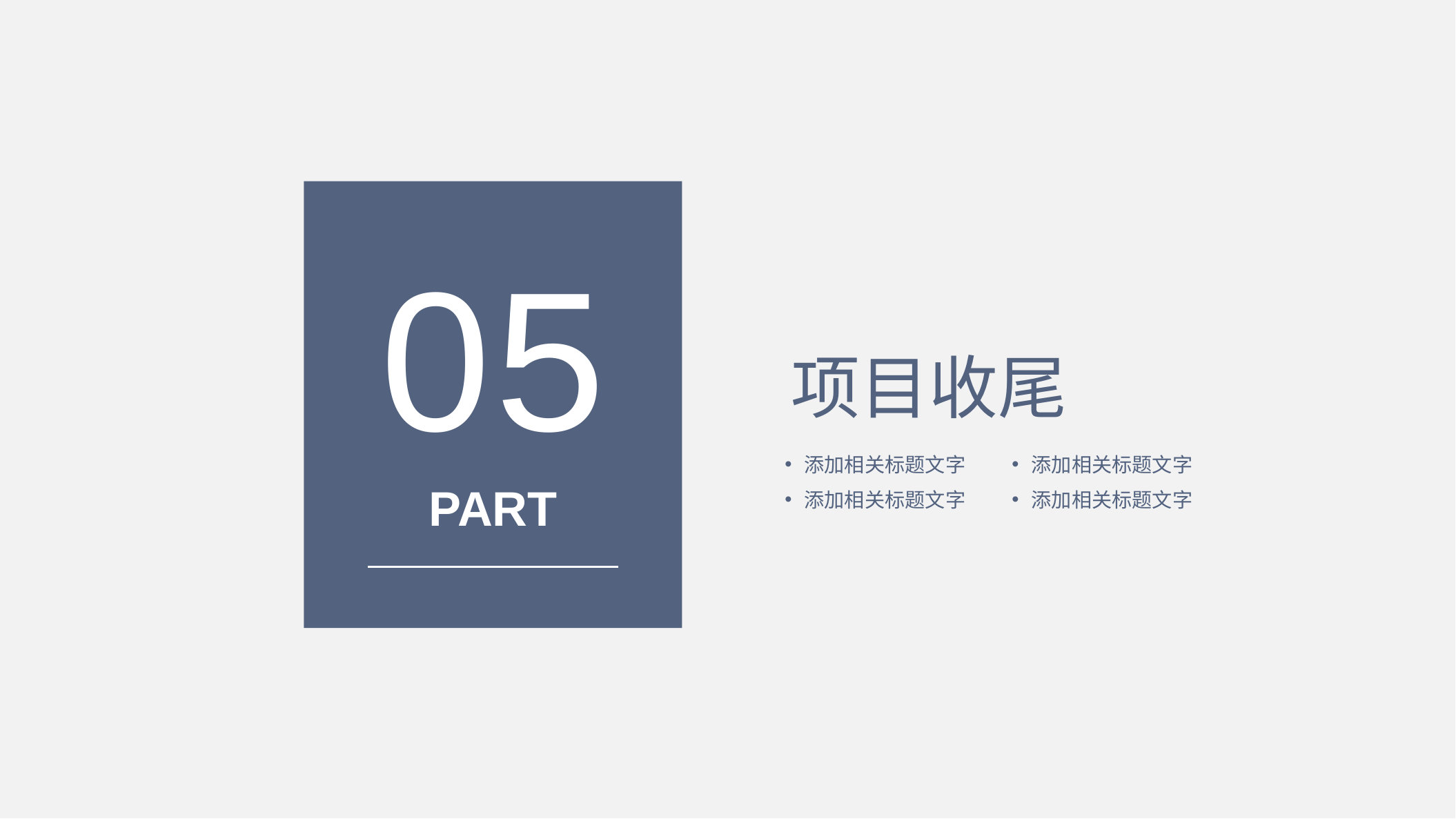

05
项目收尾
添加相关标题文字
添加相关标题文字
PART
添加相关标题文字
添加相关标题文字